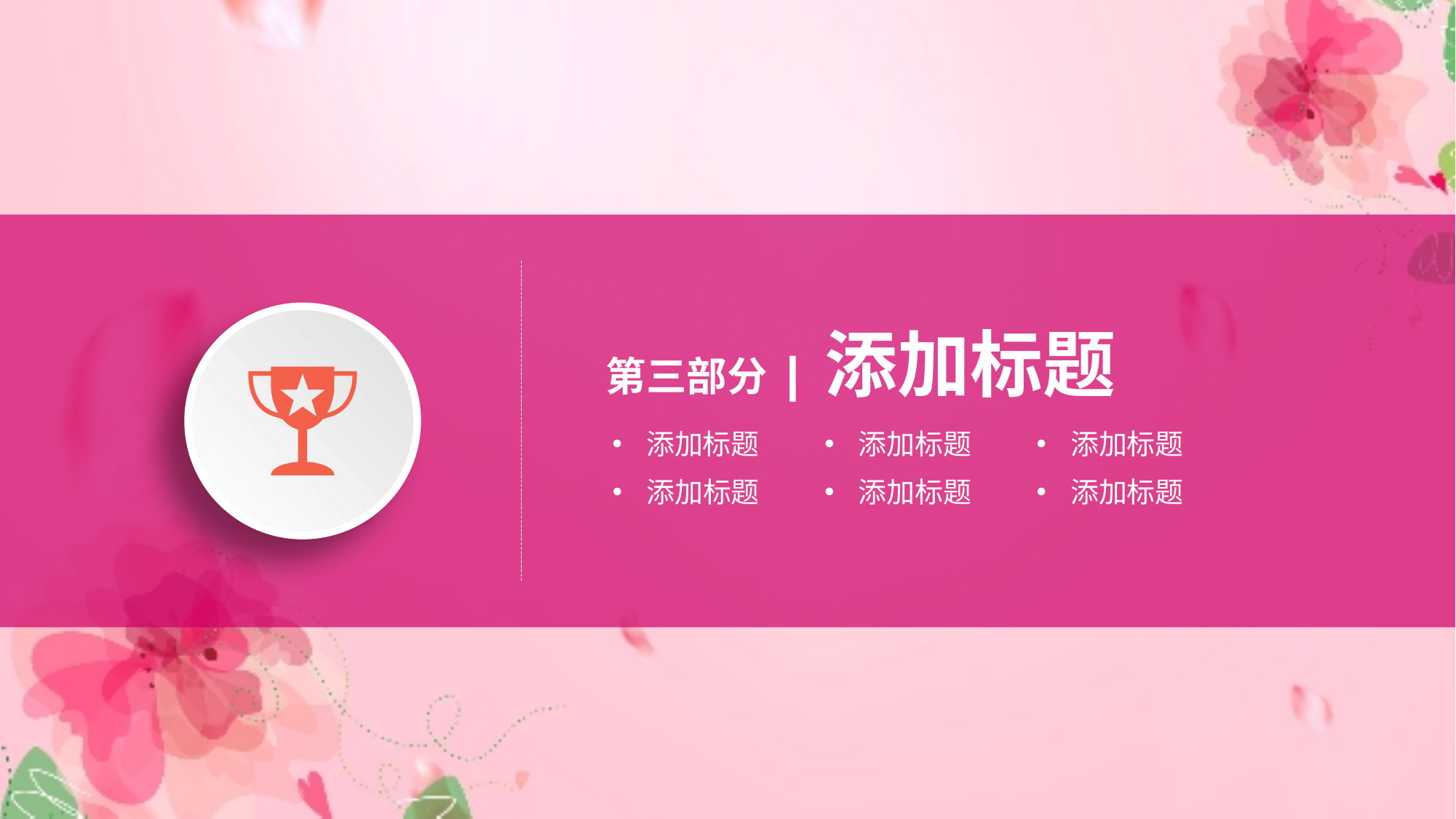

第三部分 | 添加标题
添加标题
添加标题
添加标题
添加标题
添加标题
添加标题